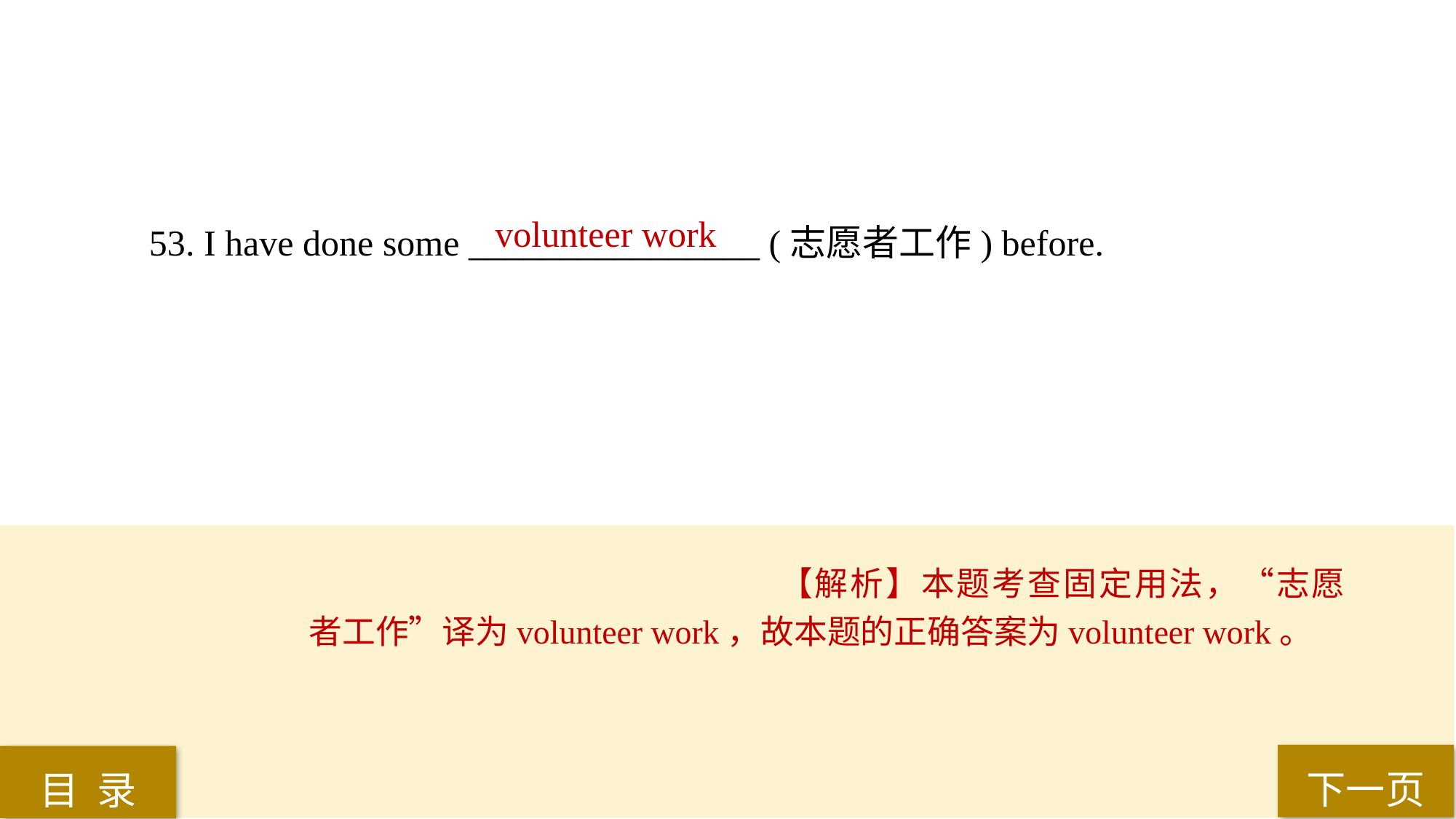

volunteer work
53. I have done some ________________ (志愿者工作) before.
【解析】本题考查固定用法，“志愿者工作”译为volunteer work，故本题的正确答案为volunteer work。